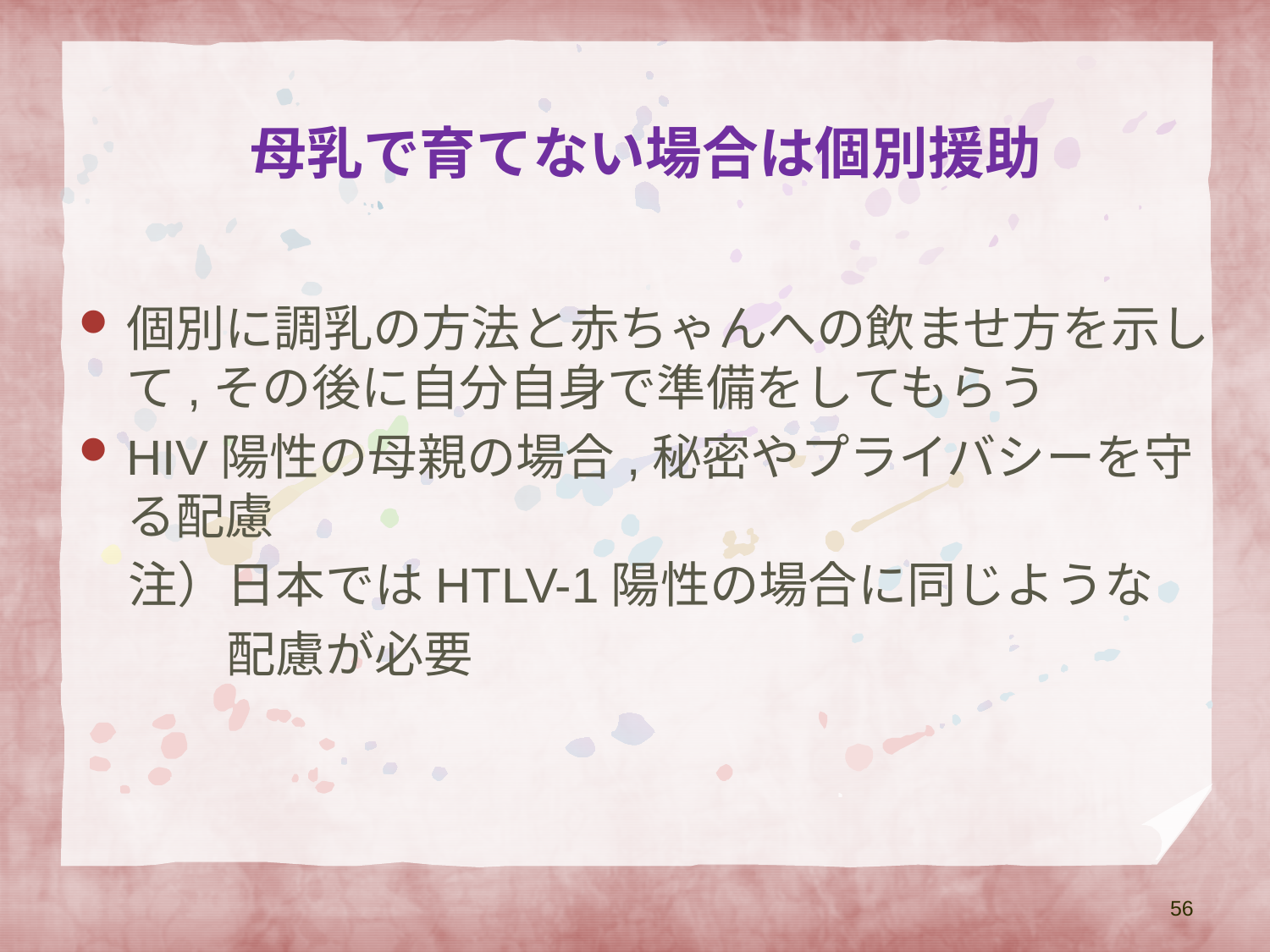

# 母乳で育てない場合は個別援助
個別に調乳の方法と赤ちゃんへの飲ませ方を示して,その後に自分自身で準備をしてもらう
HIV陽性の母親の場合,秘密やプライバシーを守る配慮
　注）日本ではHTLV-1陽性の場合に同じような
　　　配慮が必要
56